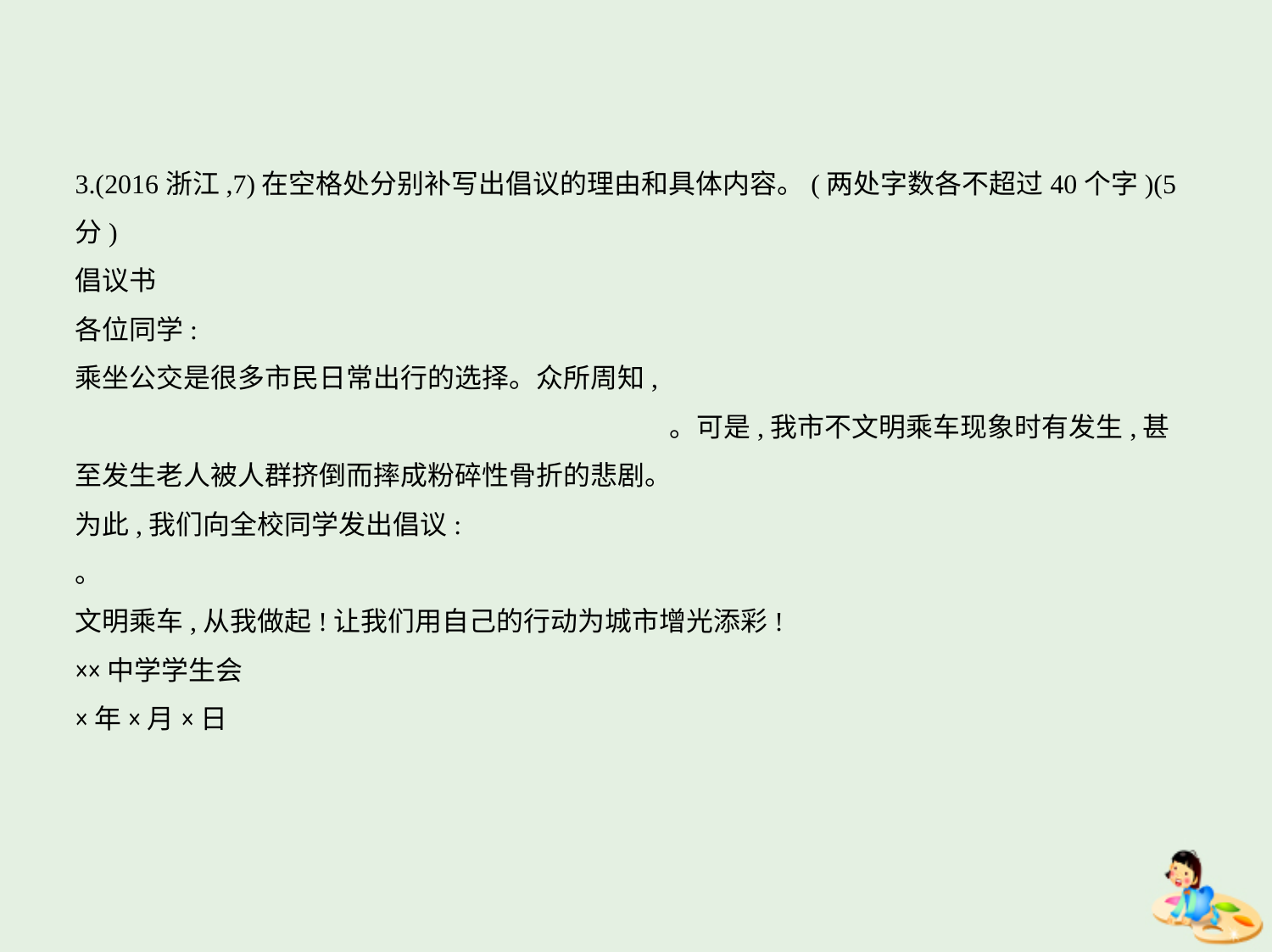

3.(2016浙江,7)在空格处分别补写出倡议的理由和具体内容。(两处字数各不超过40个字)(5分)
倡议书
各位同学:
乘坐公交是很多市民日常出行的选择。众所周知,　　　　　　　　　　　　　　　　　    
　　　　　　　　　　　　　　　　　　　　　    。可是,我市不文明乘车现象时有发生,甚
至发生老人被人群挤倒而摔成粉碎性骨折的悲剧。
为此,我们向全校同学发出倡议:
。
文明乘车,从我做起!让我们用自己的行动为城市增光添彩!
××中学学生会
×年×月×日